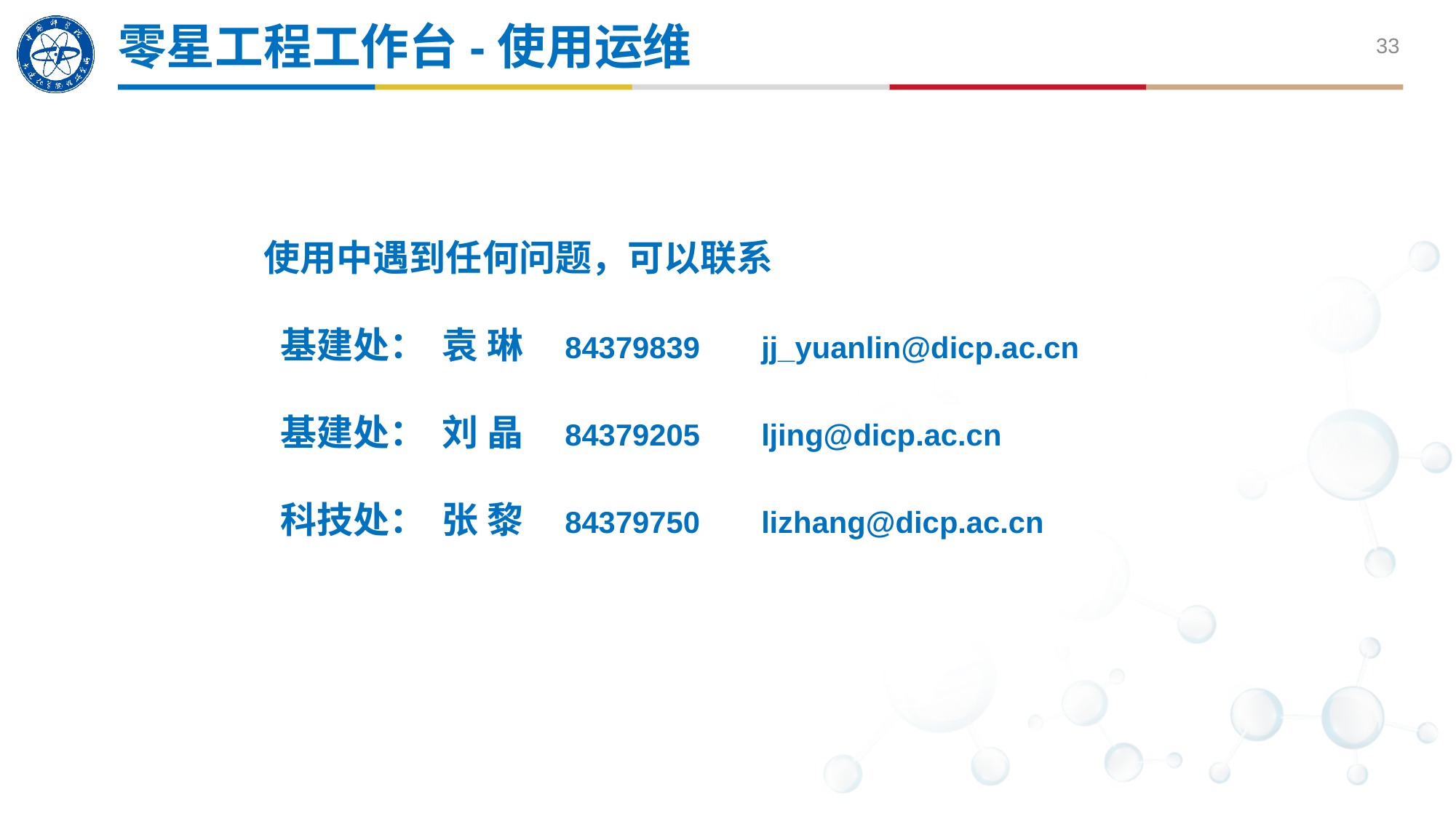

零星工程工作台-使用运维
33
                使用中遇到任何问题，可以联系
                  基建处：  袁 琳    84379839      jj_yuanlin@dicp.ac.cn
                  基建处：  刘 晶    84379205      ljing@dicp.ac.cn
                  科技处：  张 黎    84379750      lizhang@dicp.ac.cn